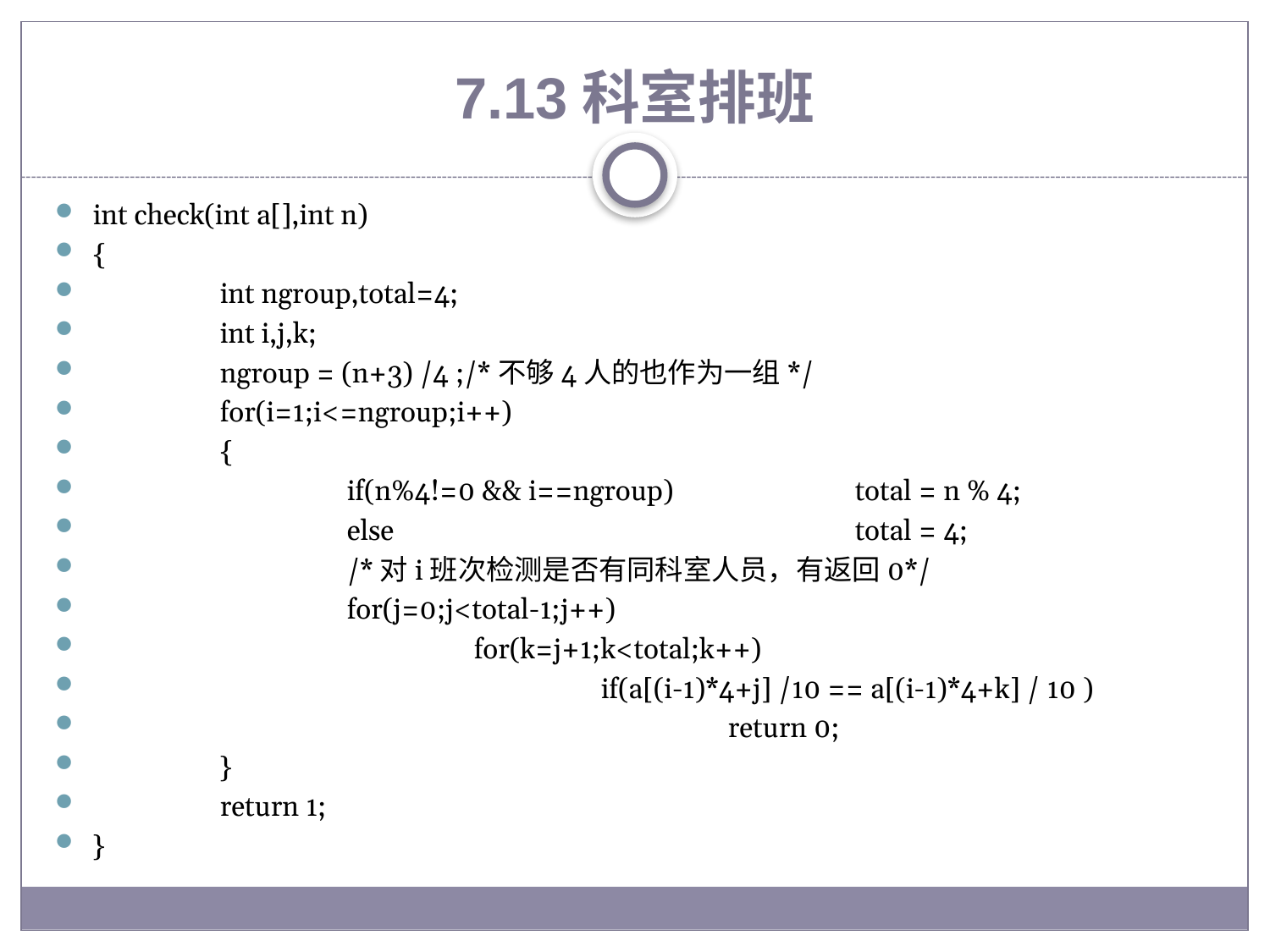

# 7.13	科室排班
int check(int a[],int n)
{
	int ngroup,total=4;
	int i,j,k;
	ngroup = (n+3) /4 ;/*不够4人的也作为一组*/
	for(i=1;i<=ngroup;i++)
	{
		if(n%4!=0 && i==ngroup)		total = n % 4;
		else				total = 4;
		/*对i班次检测是否有同科室人员，有返回0*/
		for(j=0;j<total-1;j++)
			for(k=j+1;k<total;k++)
				if(a[(i-1)*4+j] /10 == a[(i-1)*4+k] / 10 )
					return 0;
	}
	return 1;
}